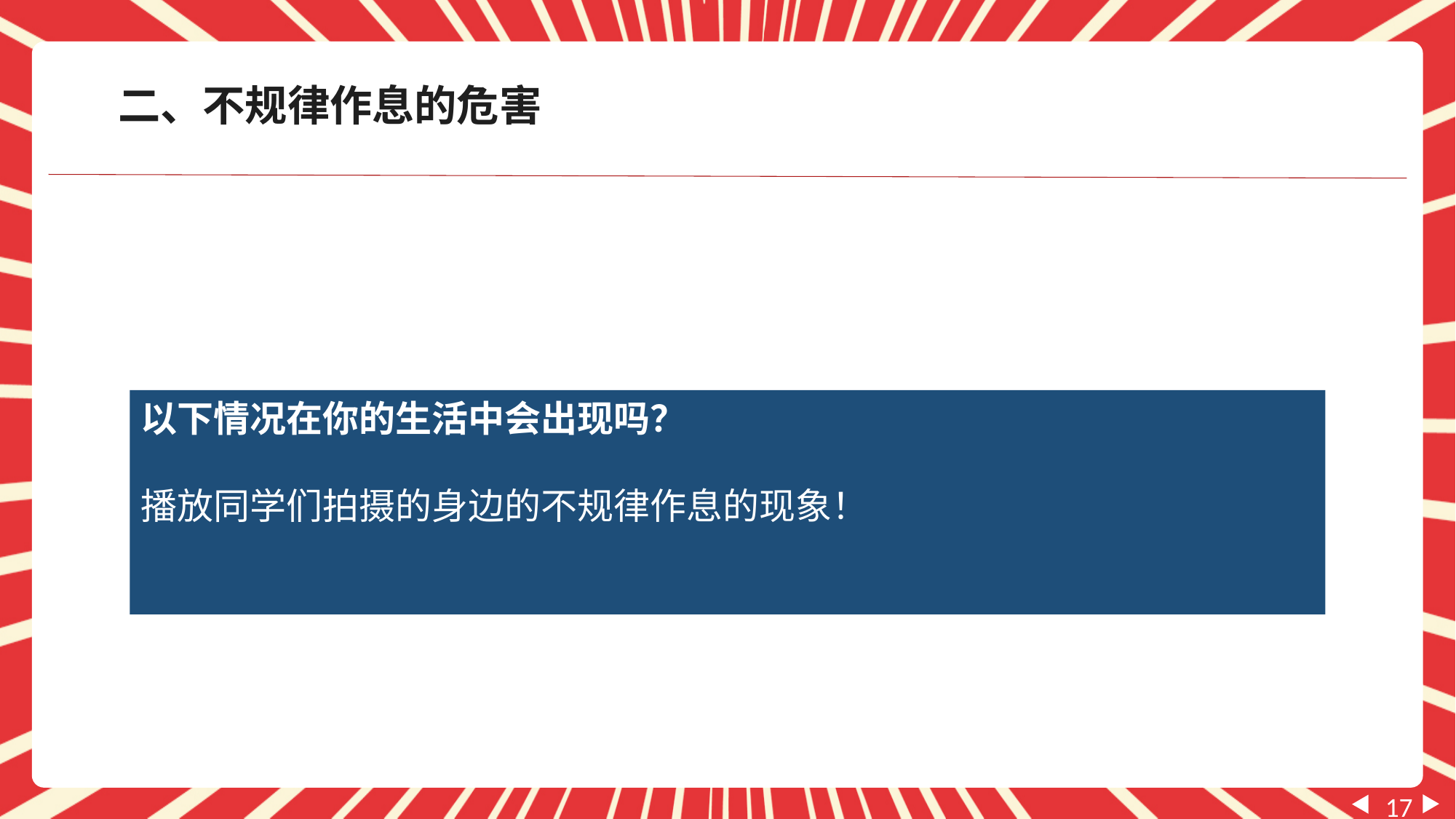

二、不规律作息的危害

以下情况在你的生活中会出现吗？

播放同学们拍摄的身边的不规律作息的现象！